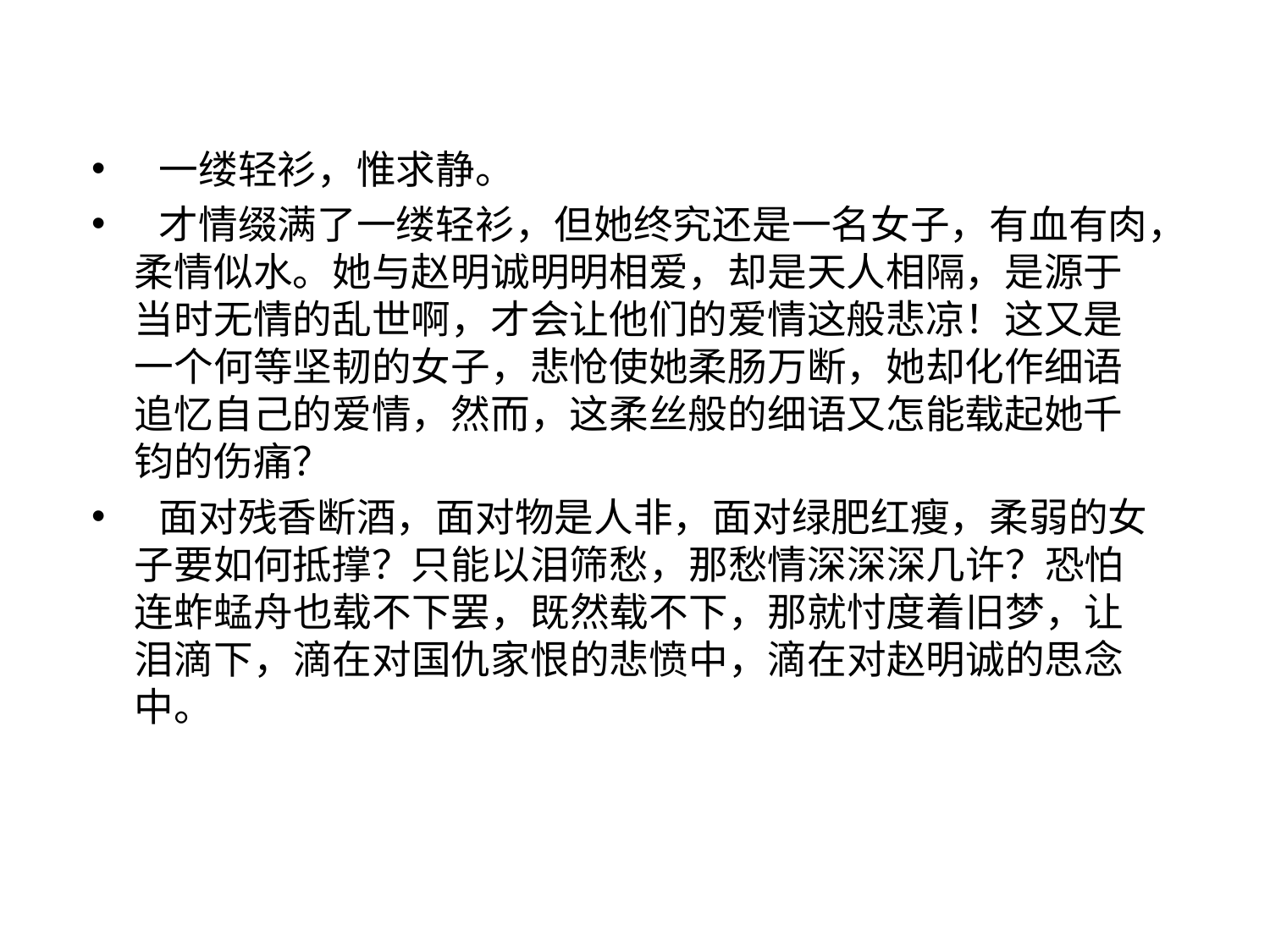

一缕轻衫，惟求静。
  才情缀满了一缕轻衫，但她终究还是一名女子，有血有肉，柔情似水。她与赵明诚明明相爱，却是天人相隔，是源于当时无情的乱世啊，才会让他们的爱情这般悲凉！这又是一个何等坚韧的女子，悲怆使她柔肠万断，她却化作细语追忆自己的爱情，然而，这柔丝般的细语又怎能载起她千钧的伤痛？
  面对残香断酒，面对物是人非，面对绿肥红瘦，柔弱的女子要如何抵撑？只能以泪筛愁，那愁情深深深几许？恐怕连蚱蜢舟也载不下罢，既然载不下，那就忖度着旧梦，让泪滴下，滴在对国仇家恨的悲愤中，滴在对赵明诚的思念中。